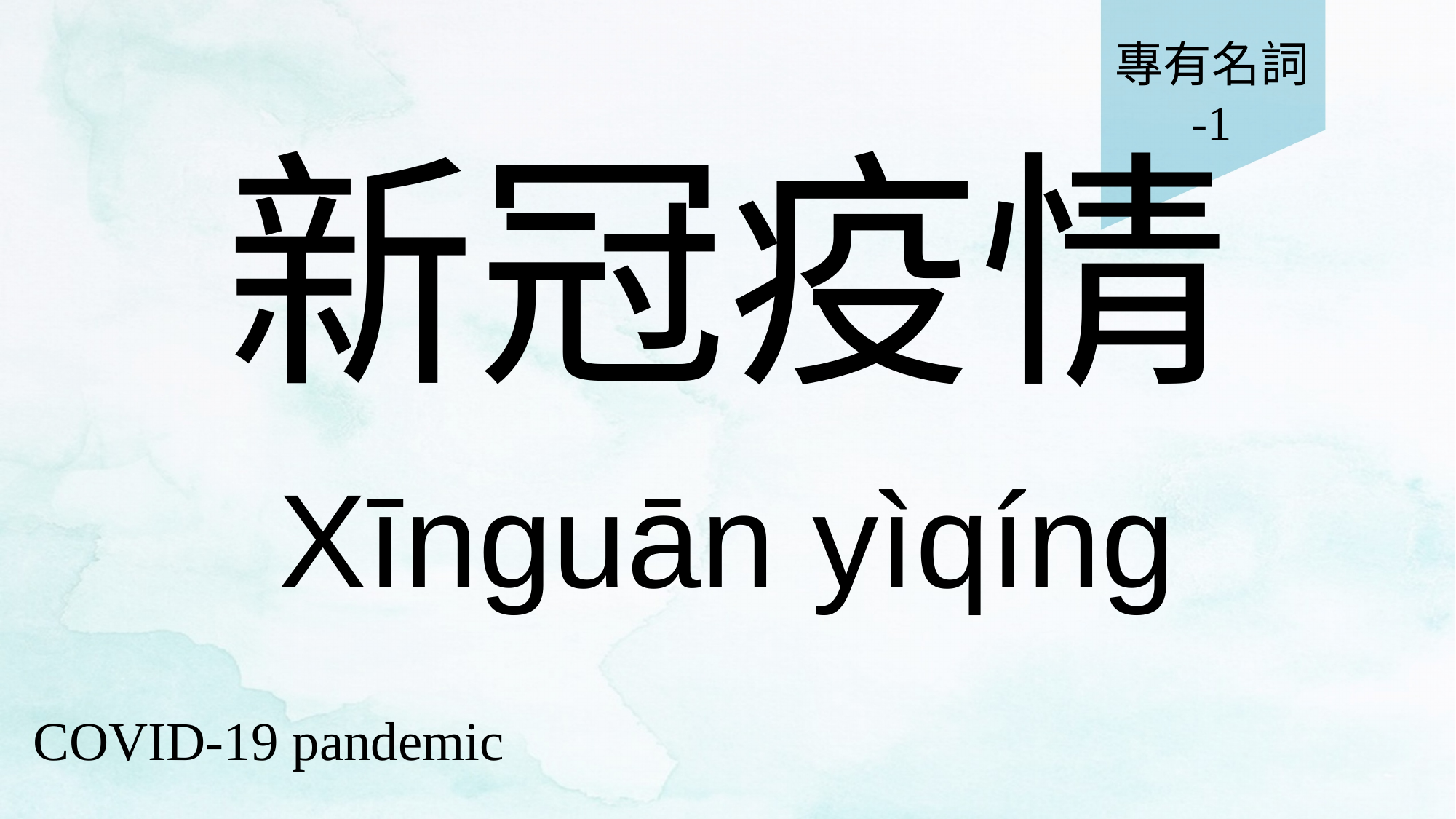

專有名詞
-1
# 新冠疫情
Xīnguān yìqíng
COVID-19 pandemic